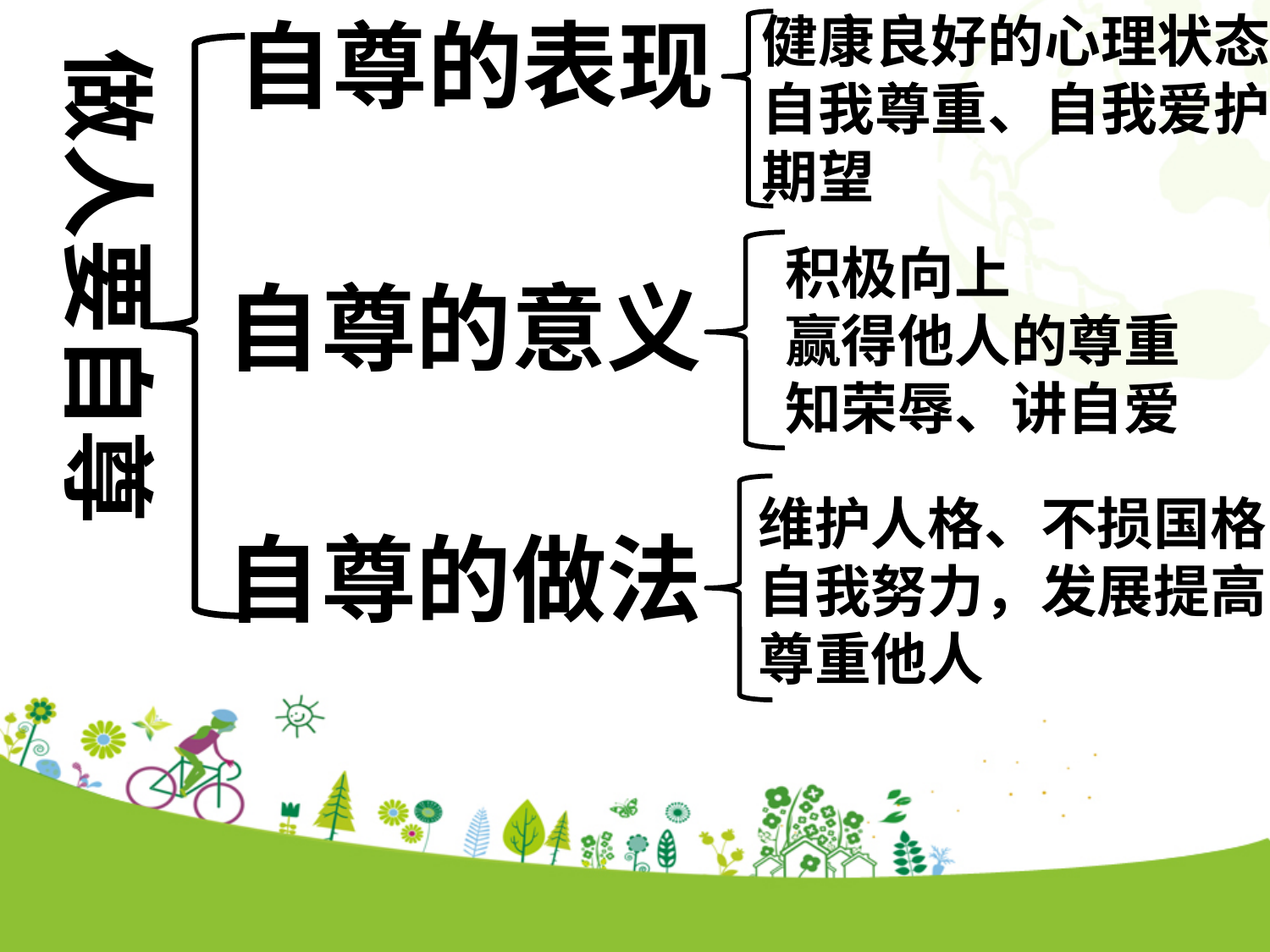

自尊的表现
健康良好的心理状态
自我尊重、自我爱护
期望

做人要自尊

积极向上
赢得他人的尊重
知荣辱、讲自爱

自尊的意义
点击添加文本
点击添加文本

维护人格、不损国格
自我努力，发展提高
尊重他人
自尊的做法
点击添加文本
点击添加文本